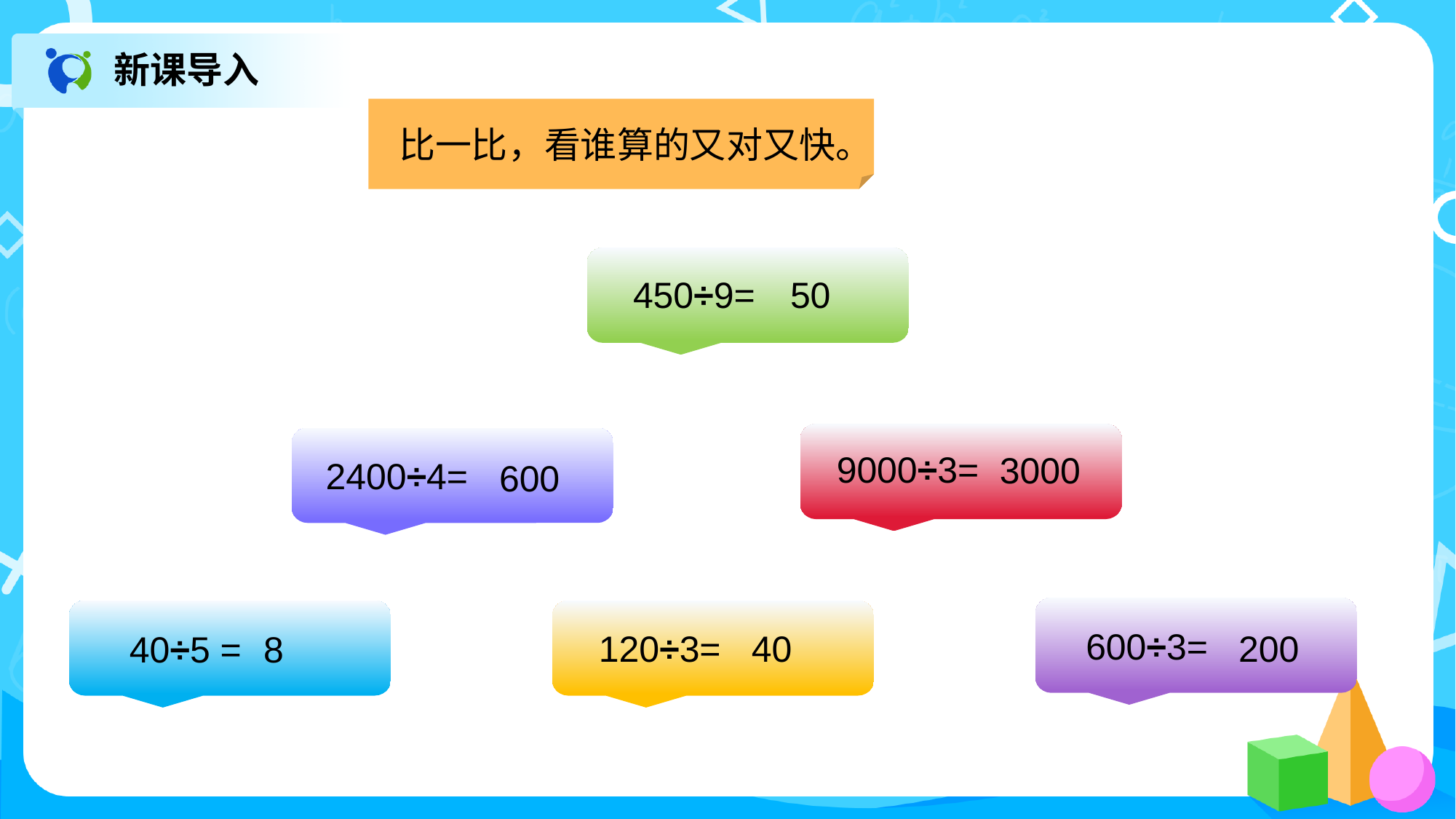

新课导入

比一比，看谁算的又对又快。

450÷9=
50

 9000÷3=

2400÷4=
3000
600

600÷3=

40÷5 =

120÷3=
40
200
8